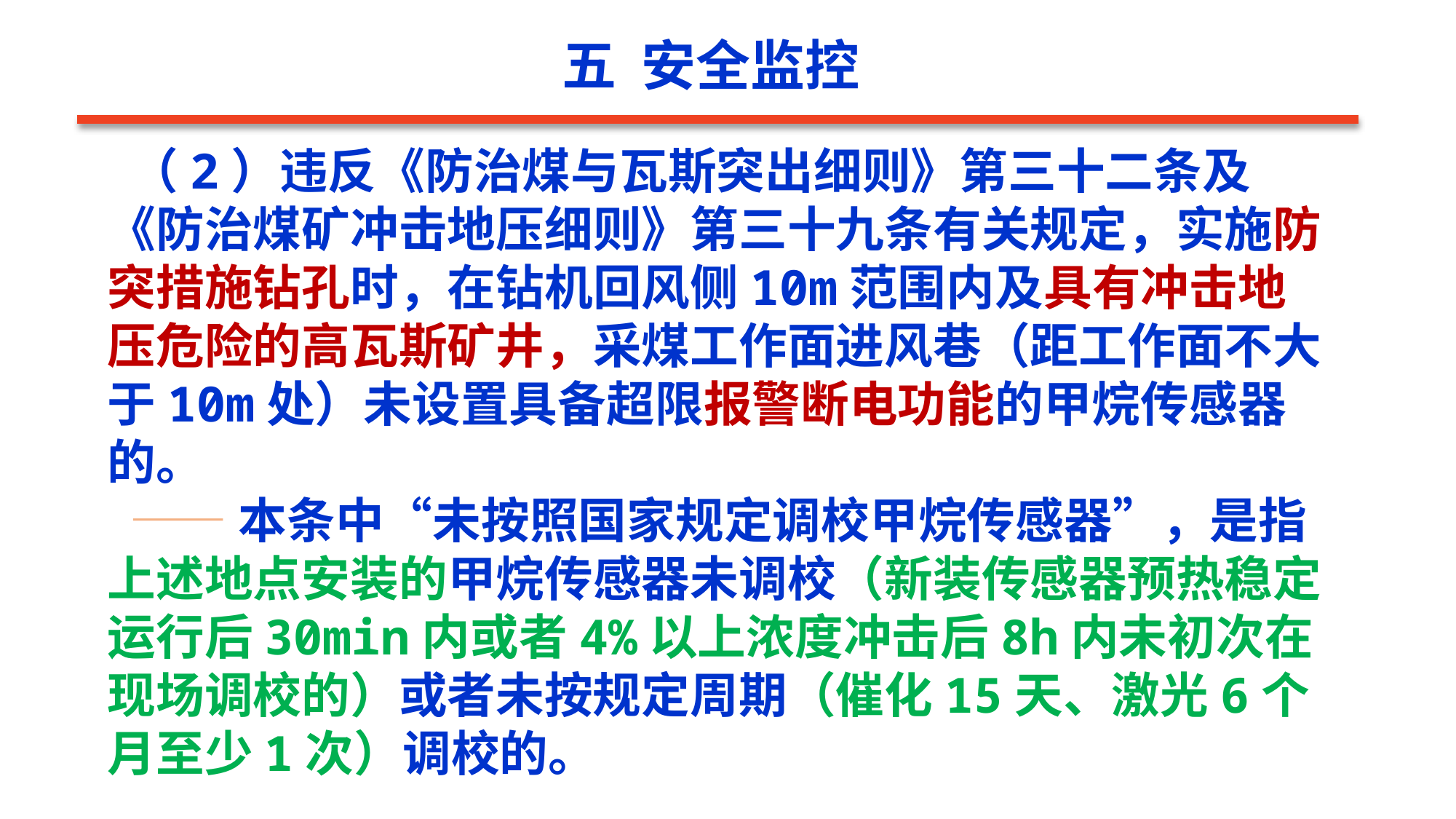

五  安全监控
 （2）违反《防治煤与瓦斯突出细则》第三十二条及《防治煤矿冲击地压细则》第三十九条有关规定，实施防突措施钻孔时，在钻机回风侧10m范围内及具有冲击地压危险的高瓦斯矿井，采煤工作面进风巷（距工作面不大于10m处）未设置具备超限报警断电功能的甲烷传感器的。
  ——本条中“未按照国家规定调校甲烷传感器”，是指上述地点安装的甲烷传感器未调校（新装传感器预热稳定运行后30min内或者4%以上浓度冲击后8h内未初次在现场调校的）或者未按规定周期（催化15天、激光6个月至少1次）调校的。